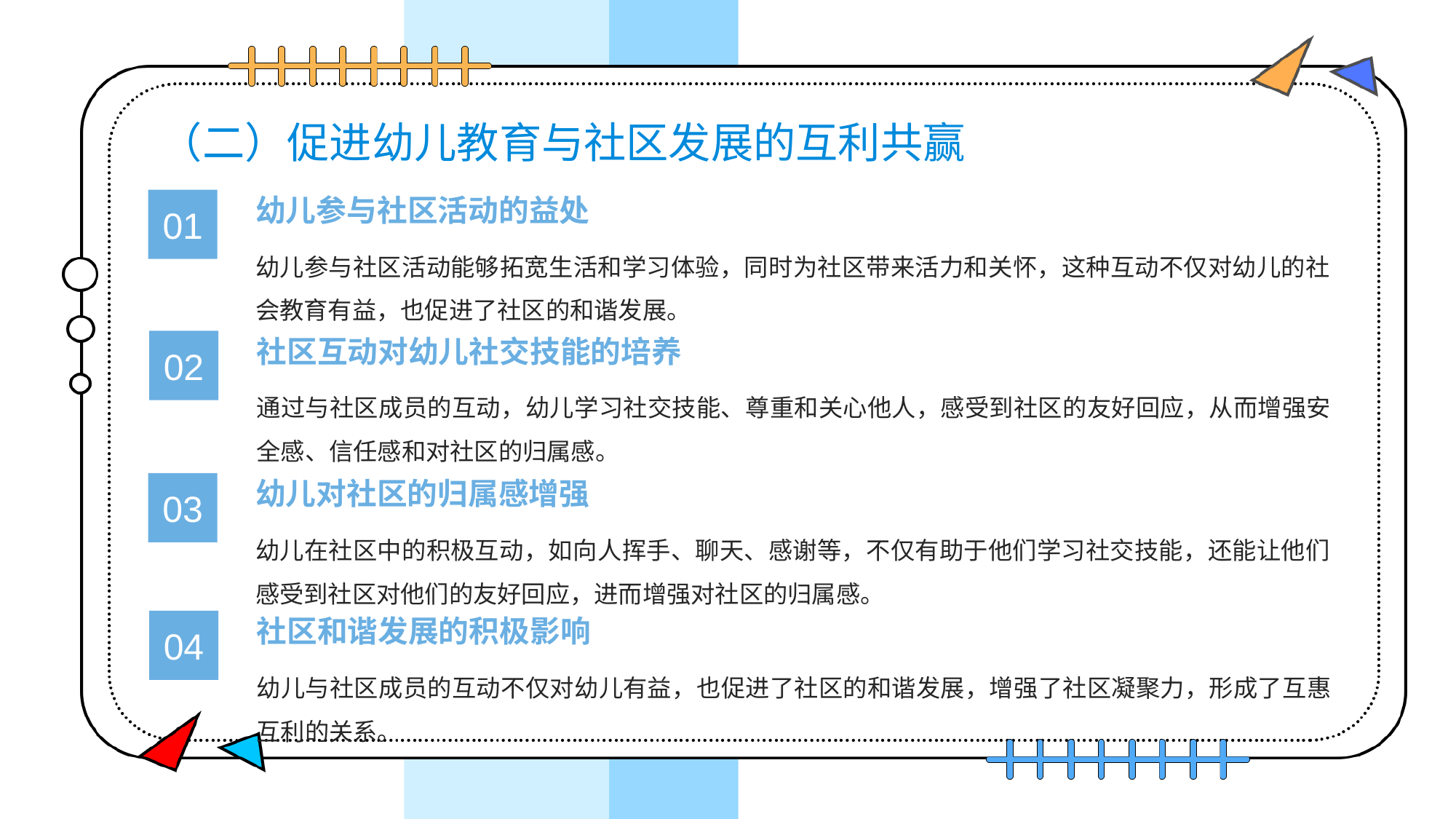

# （二）促进幼儿教育与社区发展的互利共赢
幼儿参与社区活动的益处
01
幼儿参与社区活动能够拓宽生活和学习体验，同时为社区带来活力和关怀，这种互动不仅对幼儿的社会教育有益，也促进了社区的和谐发展。
社区互动对幼儿社交技能的培养
02
通过与社区成员的互动，幼儿学习社交技能、尊重和关心他人，感受到社区的友好回应，从而增强安全感、信任感和对社区的归属感。
幼儿对社区的归属感增强
03
幼儿在社区中的积极互动，如向人挥手、聊天、感谢等，不仅有助于他们学习社交技能，还能让他们感受到社区对他们的友好回应，进而增强对社区的归属感。
社区和谐发展的积极影响
04
幼儿与社区成员的互动不仅对幼儿有益，也促进了社区的和谐发展，增强了社区凝聚力，形成了互惠互利的关系。